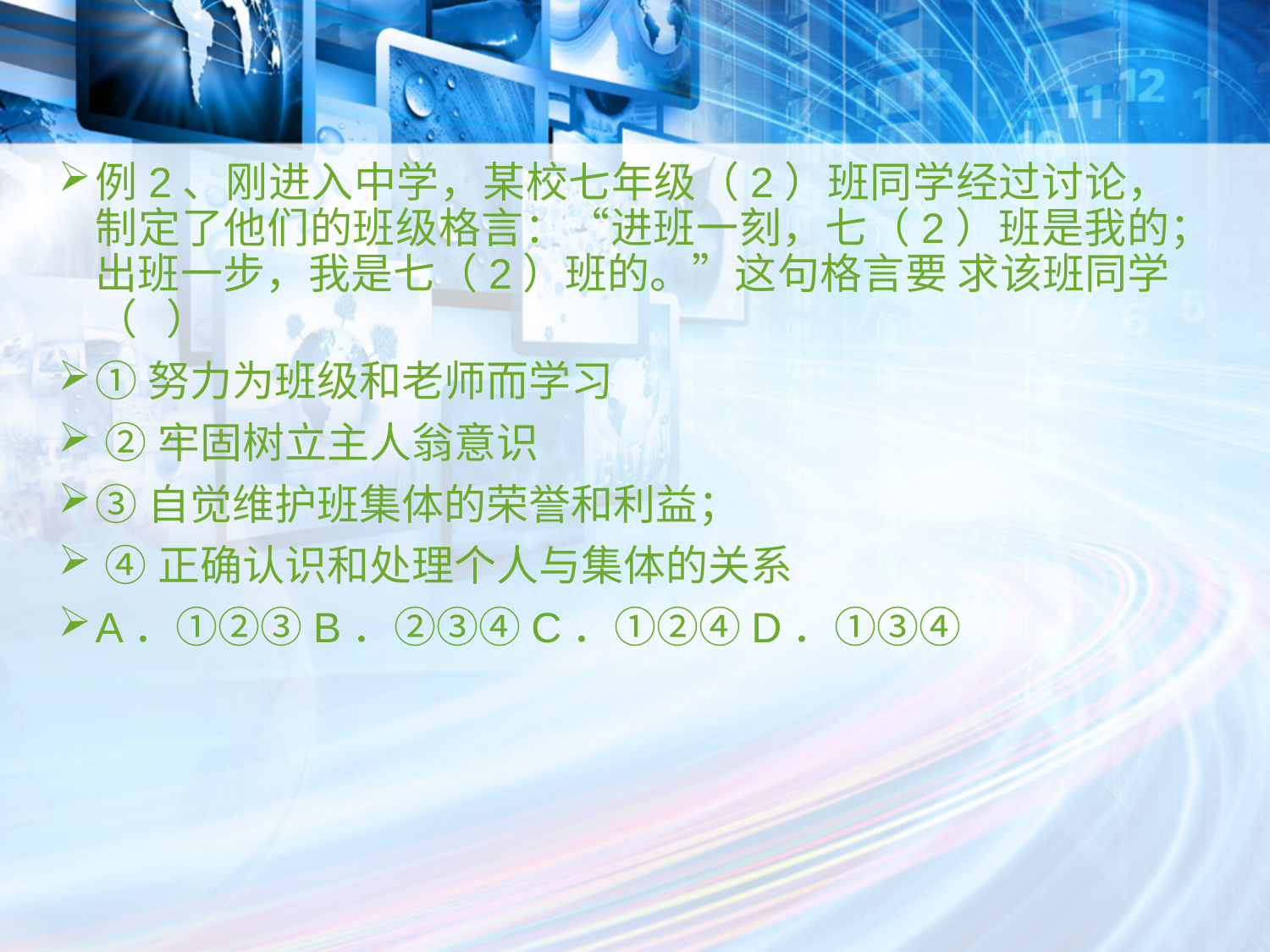

例2、刚进入中学，某校七年级（2）班同学经过讨论，制定了他们的班级格言：“进班一刻，七（2）班是我的；出班一步，我是七（2）班的。”这句格言要 求该班同学（   ）
①努力为班级和老师而学习
 ②牢固树立主人翁意识
③自觉维护班集体的荣誉和利益；
 ④正确认识和处理个人与集体的关系
A．①②③B．②③④C．①②④D．①③④